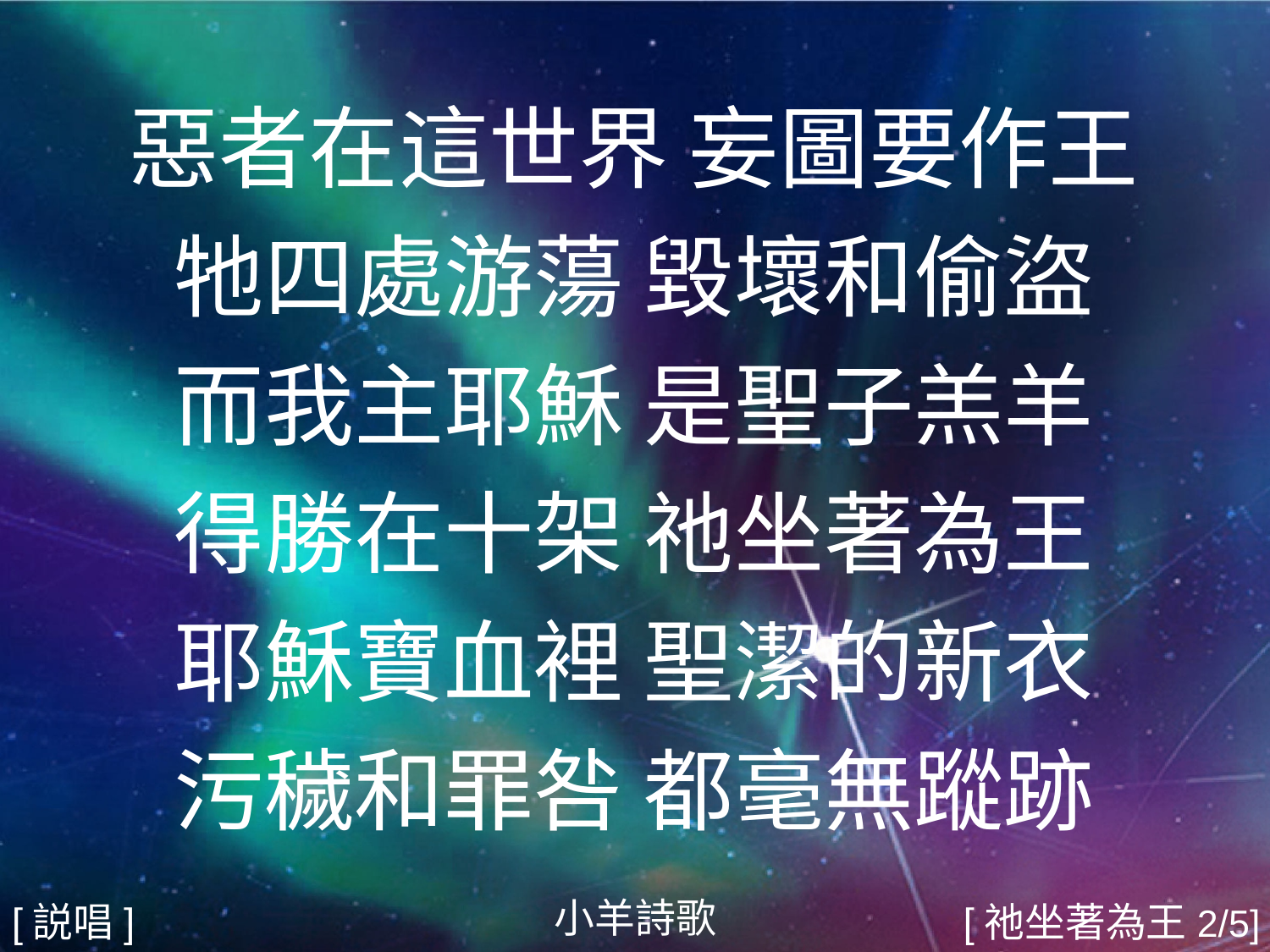

惡者在這世界 妄圖要作王

牠四處游蕩 毀壞和偷盜

而我主耶穌 是聖子羔羊

得勝在十架 祂坐著為王

耶穌寶血裡 聖潔的新衣

污穢和罪咎 都毫無蹤跡
#

小羊詩歌
[説唱]
[祂坐著為王2/5]